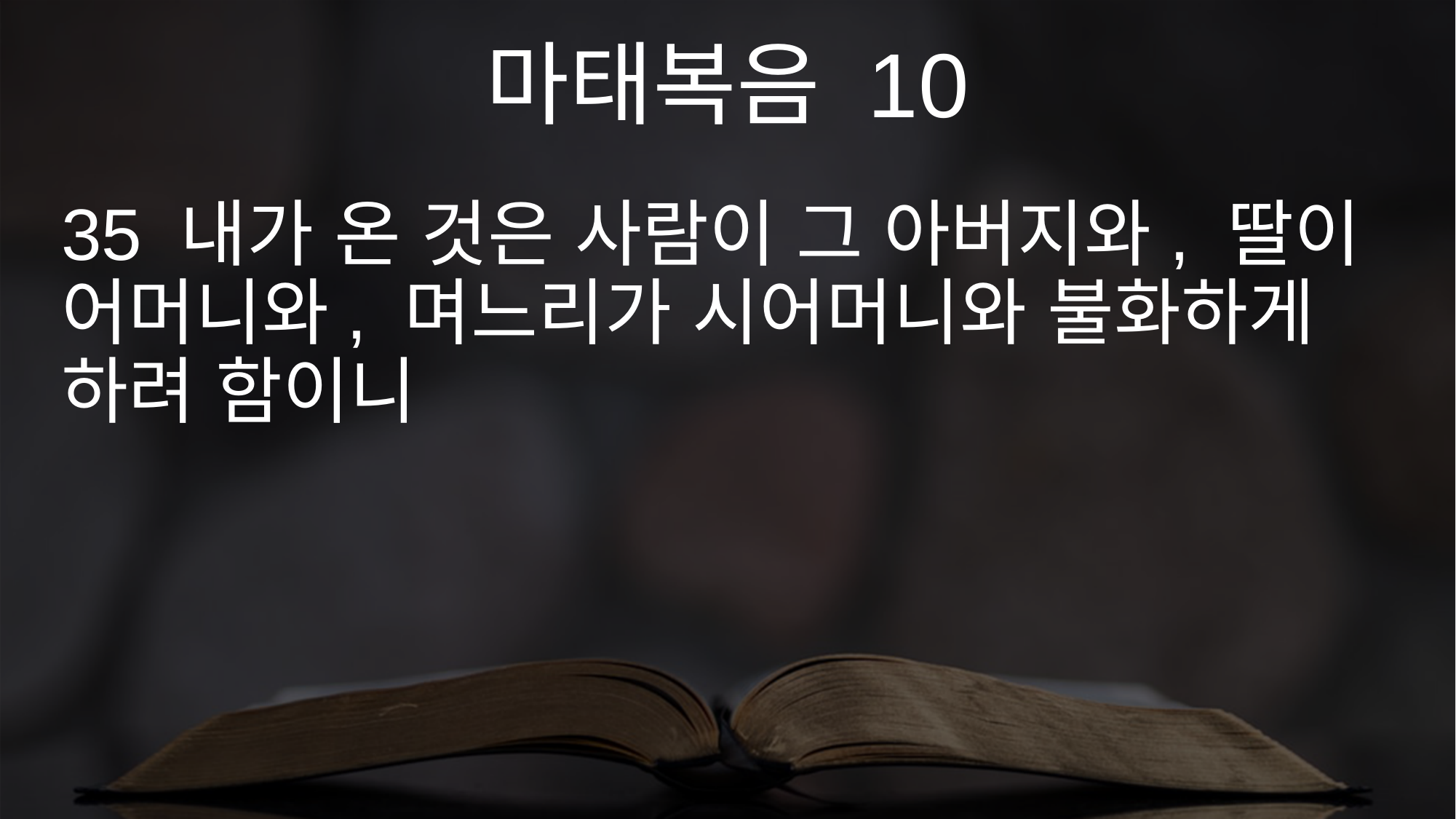

마태복음 10
35 내가 온 것은 사람이 그 아버지와, 딸이 어머니와, 며느리가 시어머니와 불화하게 하려 함이니